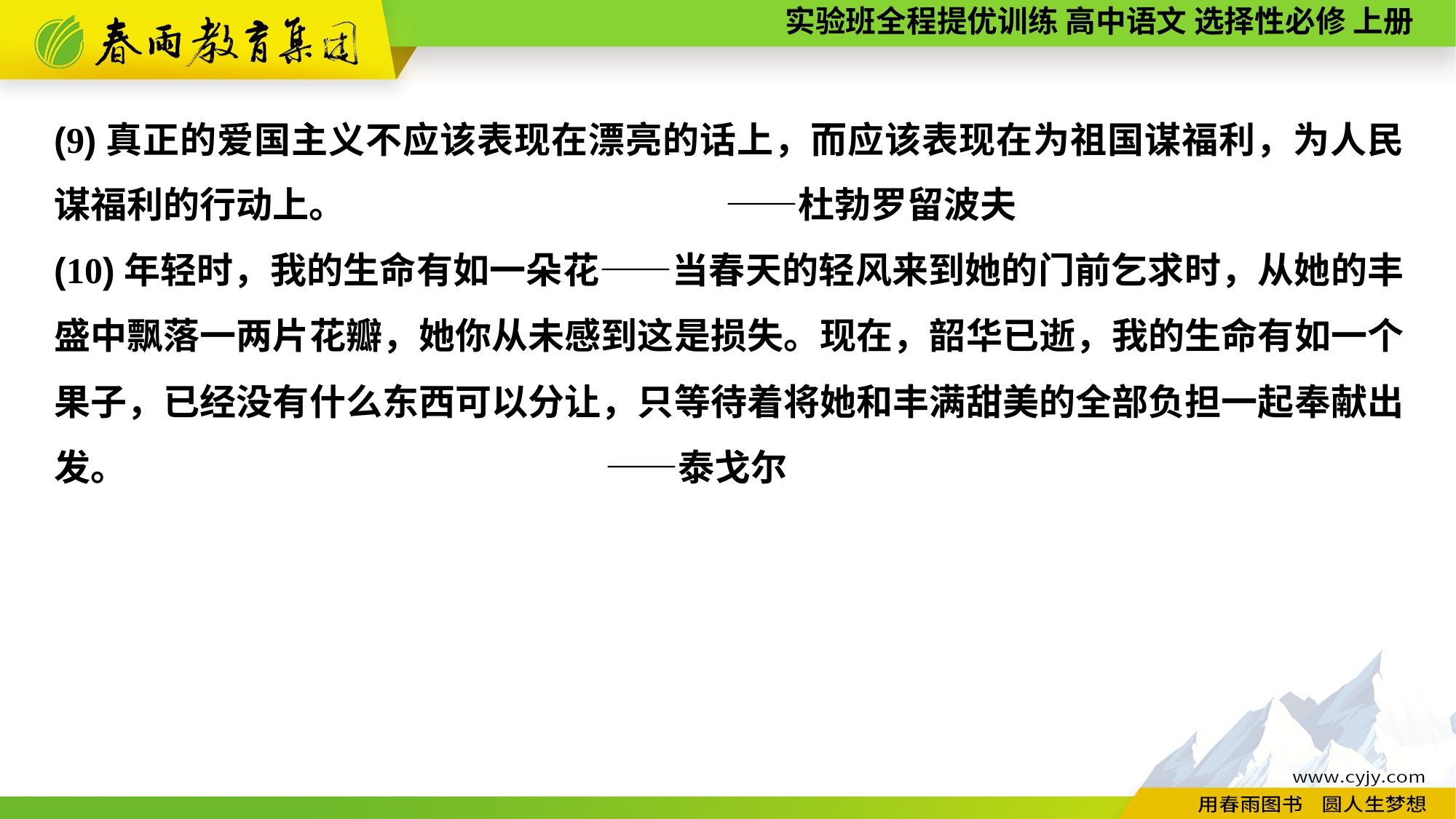

(9)真正的爱国主义不应该表现在漂亮的话上，而应该表现在为祖国谋福利，为人民谋福利的行动上。	                                          ——杜勃罗留波夫
(10)年轻时，我的生命有如一朵花——当春天的轻风来到她的门前乞求时，从她的丰盛中飘落一两片花瓣，她你从未感到这是损失。现在，韶华已逝，我的生命有如一个果子，已经没有什么东西可以分让，只等待着将她和丰满甜美的全部负担一起奉献出发。	                                                      ——泰戈尔